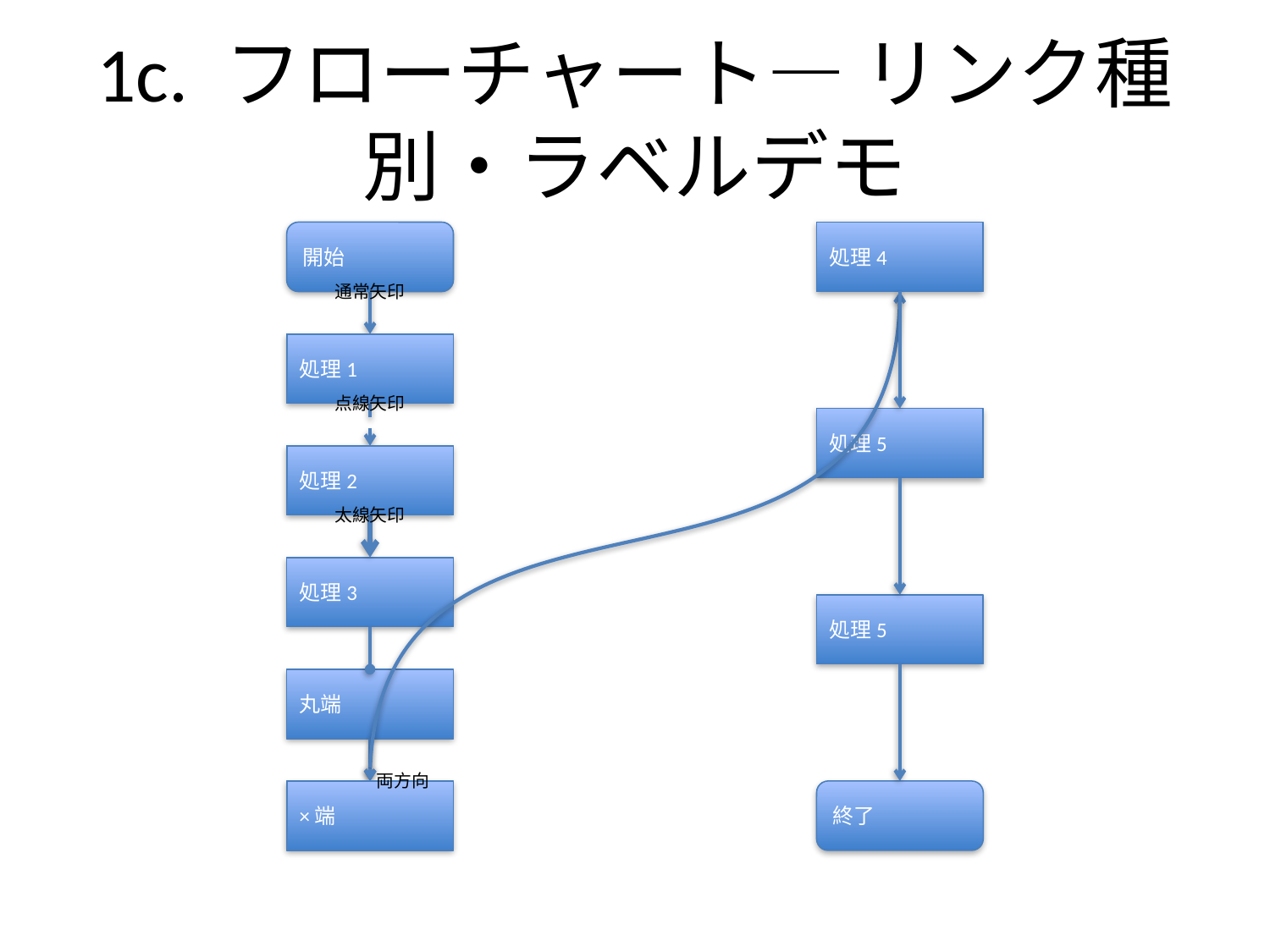

# 1c. フローチャート— リンク種別・ラベルデモ

開始
通常矢印
処理4
処理1
点線矢印
処理5
処理2
太線矢印
処理3
処理5
丸端
両方向
×端
終了